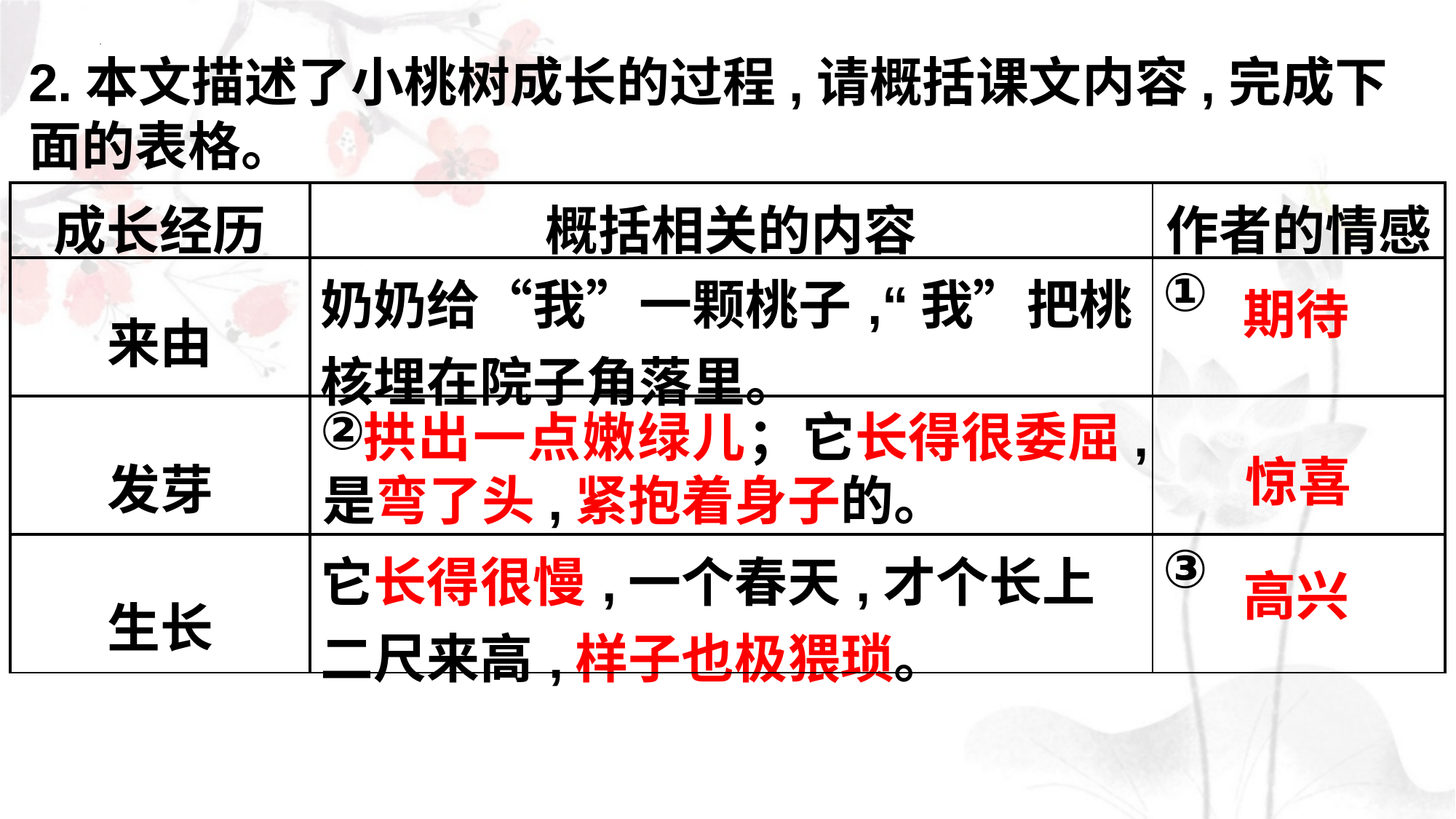

2.本文描述了小桃树成长的过程,请概括课文内容,完成下面的表格。
| 成长经历 | 概括相关的内容 | 作者的情感 |
| --- | --- | --- |
| 来由 | 奶奶给“我”一颗桃子,“我”把桃核埋在院子角落里。 | ① |
| 发芽 | ② | 惊喜 |
| 生长 | 它长得很慢,一个春天,才个长上二尺来高,样子也极猥琐。 | ③ |
期待
  拱出一点嫩绿儿；它长得很委屈,是弯了头,紧抱着身子的。
高兴